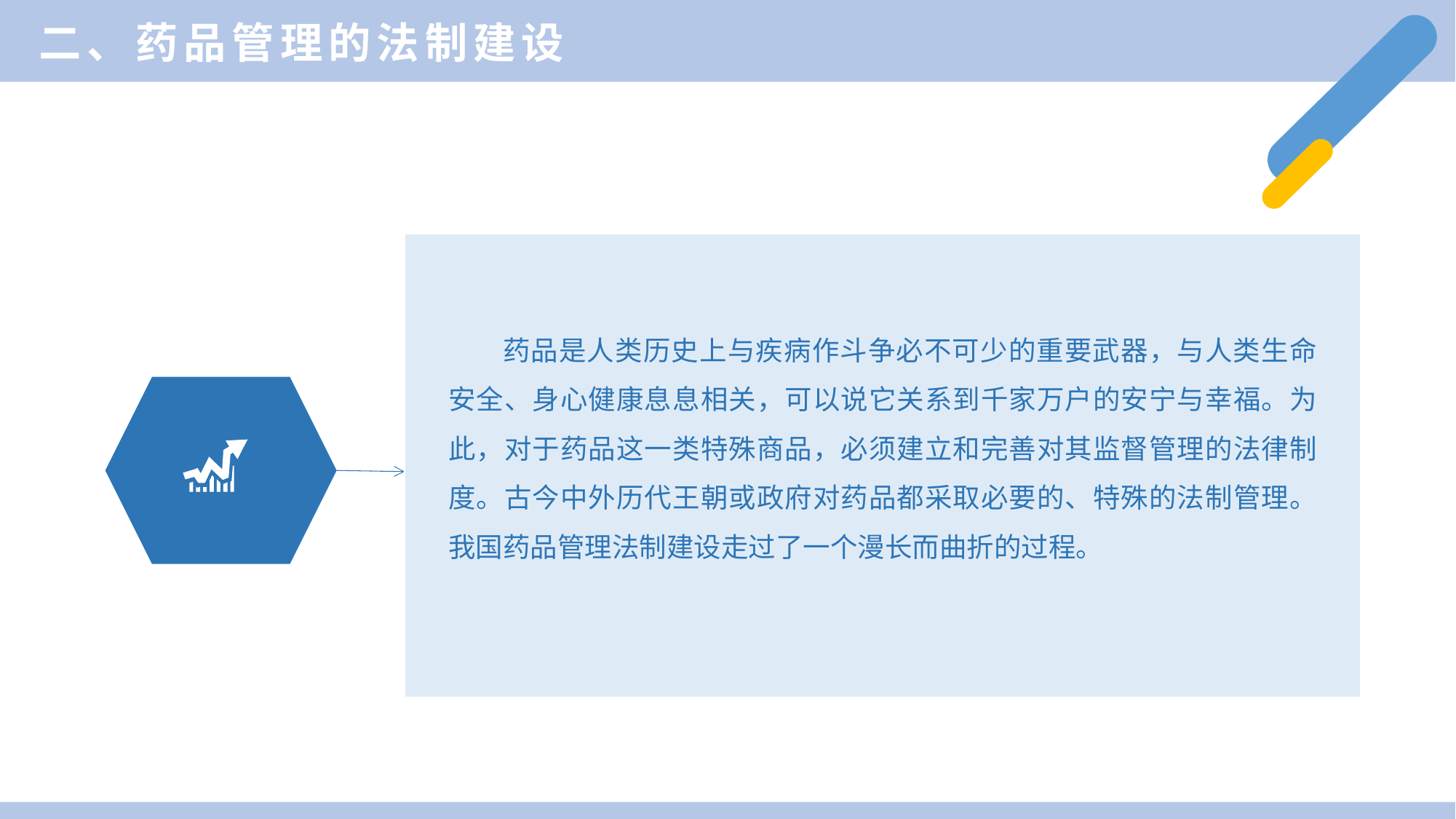

二、药品管理的法制建设

药品是人类历史上与疾病作斗争必不可少的重要武器，与人类生命安全、身心健康息息相关，可以说它关系到千家万户的安宁与幸福。为此，对于药品这一类特殊商品，必须建立和完善对其监督管理的法律制度。古今中外历代王朝或政府对药品都采取必要的、特殊的法制管理。我国药品管理法制建设走过了一个漫长而曲折的过程。